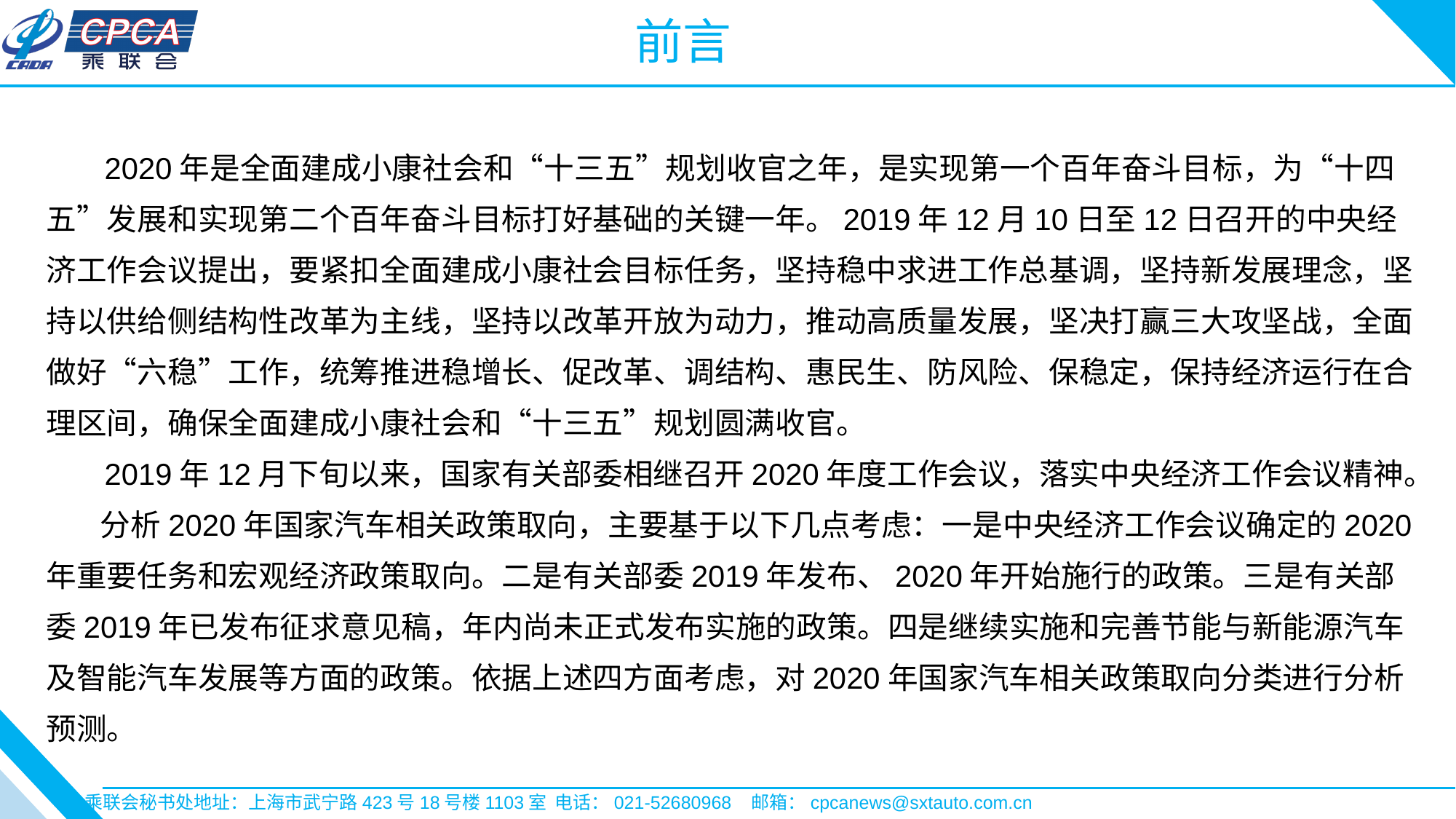

前言
       2020年是全面建成小康社会和“十三五”规划收官之年，是实现第一个百年奋斗目标，为“十四五”发展和实现第二个百年奋斗目标打好基础的关键一年。2019年12月10日至12日召开的中央经济工作会议提出，要紧扣全面建成小康社会目标任务，坚持稳中求进工作总基调，坚持新发展理念，坚持以供给侧结构性改革为主线，坚持以改革开放为动力，推动高质量发展，坚决打赢三大攻坚战，全面做好“六稳”工作，统筹推进稳增长、促改革、调结构、惠民生、防风险、保稳定，保持经济运行在合理区间，确保全面建成小康社会和“十三五”规划圆满收官。
       2019年12月下旬以来，国家有关部委相继召开2020年度工作会议，落实中央经济工作会议精神。
       分析2020年国家汽车相关政策取向，主要基于以下几点考虑：一是中央经济工作会议确定的2020年重要任务和宏观经济政策取向。二是有关部委2019年发布、2020年开始施行的政策。三是有关部委2019年已发布征求意见稿，年内尚未正式发布实施的政策。四是继续实施和完善节能与新能源汽车及智能汽车发展等方面的政策。依据上述四方面考虑，对2020年国家汽车相关政策取向分类进行分析预测。